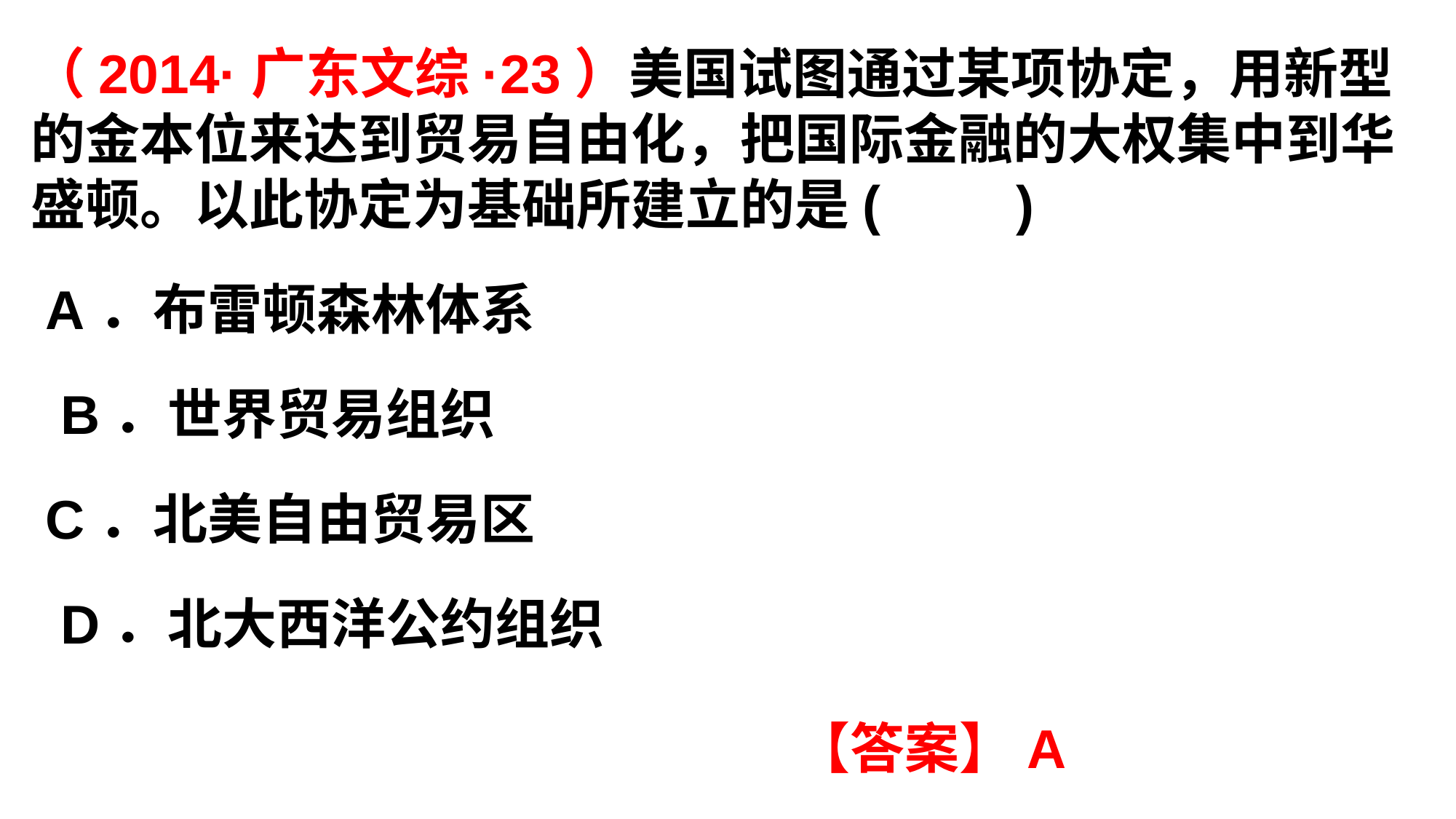

（2014·广东文综·23）美国试图通过某项协定，用新型的金本位来达到贸易自由化，把国际金融的大权集中到华盛顿。以此协定为基础所建立的是(　　) A．布雷顿森林体系
  B．世界贸易组织 C．北美自由贸易区
  D．北大西洋公约组织
【答案】A